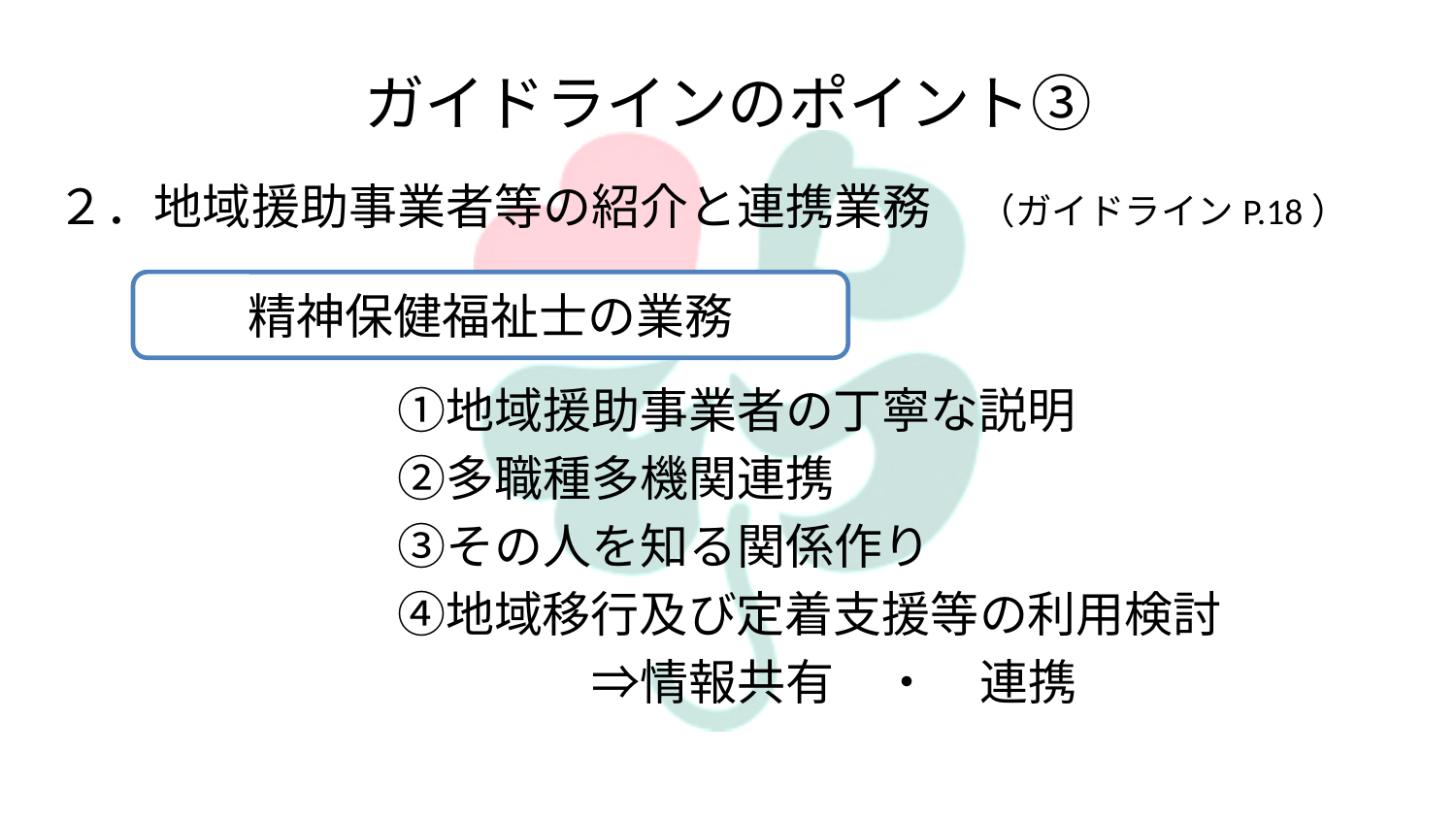

# ガイドラインのポイント③
２．地域援助事業者等の紹介と連携業務　（ガイドラインP.18）

　　　　　　　①地域援助事業者の丁寧な説明
　　　　　　　②多職種多機関連携
　　　　　　　③その人を知る関係作り
　　　　　　　④地域移行及び定着支援等の利用検討
　　　　　　　　　　　⇒情報共有　・　連携
精神保健福祉士の業務